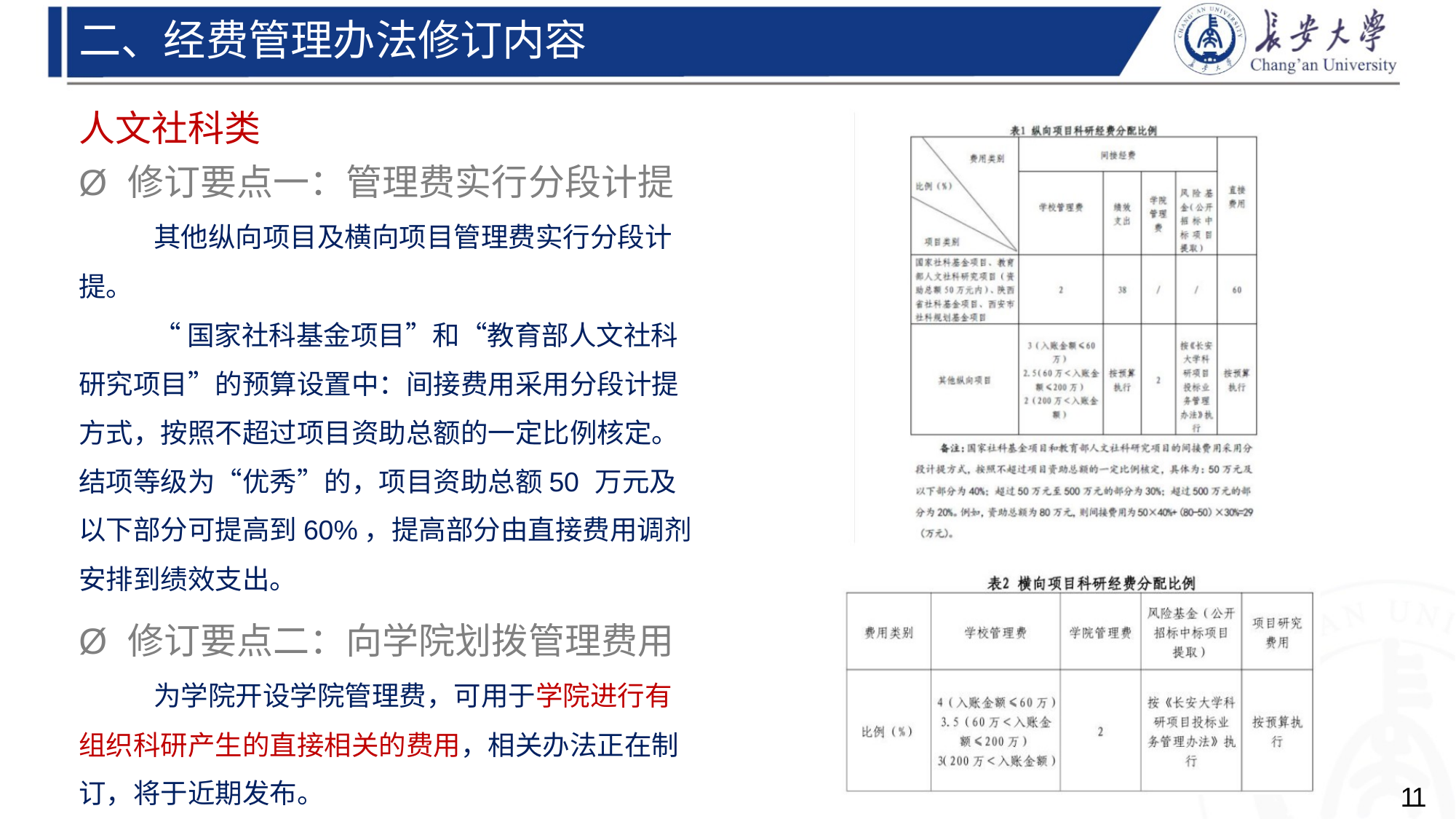

二、经费管理办法修订内容
人文社科类
Ø 修订要点一：管理费实行分段计提
其他纵向项目及横向项目管理费实行分段计
提。
“国家社科基金项目”和“教育部人文社科
研究项目”的预算设置中：间接费用采用分段计提
方式，按照不超过项目资助总额的一定比例核定。
结项等级为“优秀”的，项目资助总额50 万元及
以下部分可提高到60%，提高部分由直接费用调剂
安排到绩效支出。
Ø 修订要点二：向学院划拨管理费用
为学院开设学院管理费，可用于学院进行有
组织科研产生的直接相关的费用，相关办法正在制
订，将于近期发布。
11